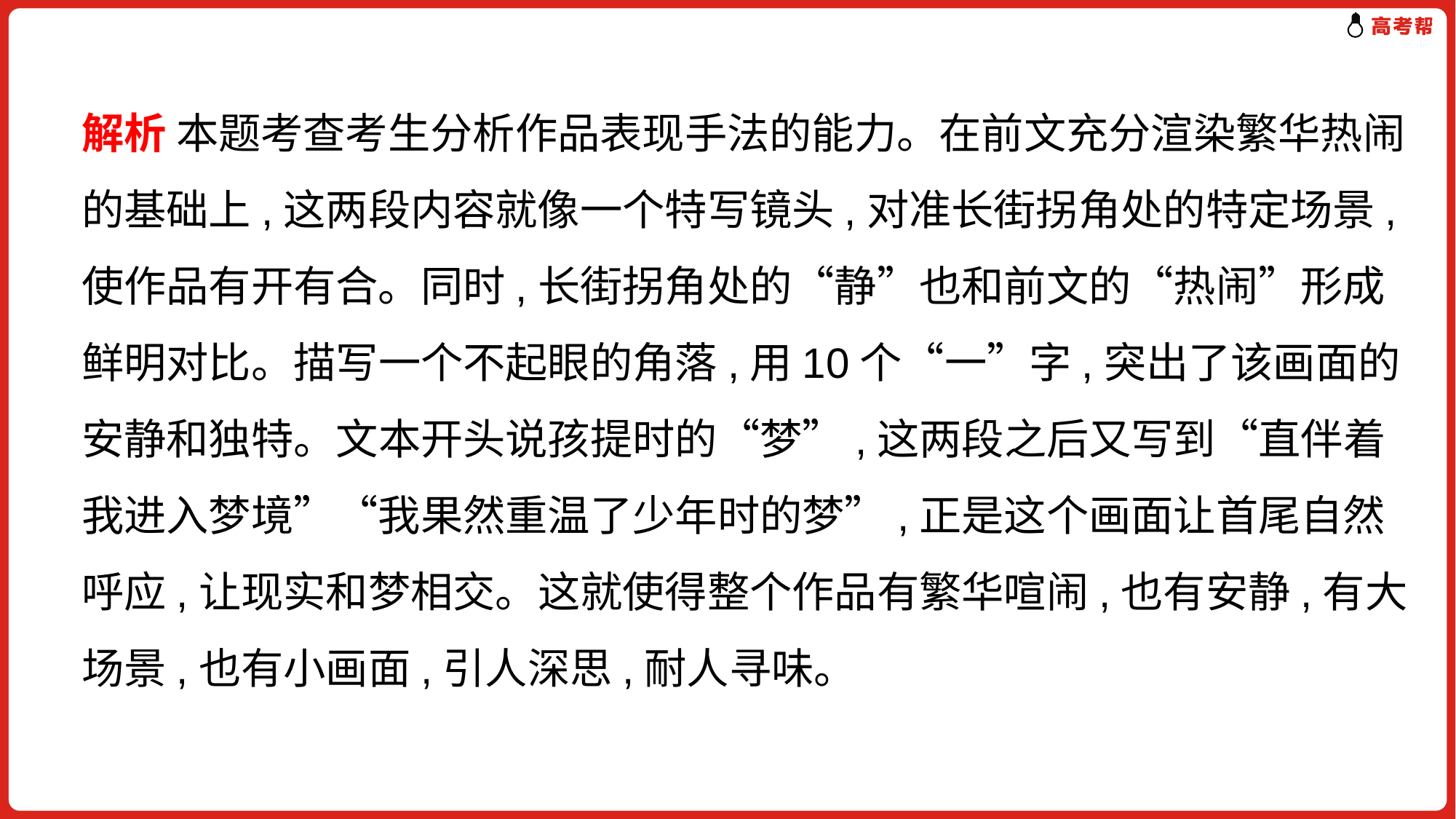

解析 本题考查考生分析作品表现手法的能力。在前文充分渲染繁华热闹的基础上,这两段内容就像一个特写镜头,对准长街拐角处的特定场景,使作品有开有合。同时,长街拐角处的“静”也和前文的“热闹”形成鲜明对比。描写一个不起眼的角落,用10个“一”字,突出了该画面的安静和独特。文本开头说孩提时的“梦”,这两段之后又写到“直伴着我进入梦境”“我果然重温了少年时的梦”,正是这个画面让首尾自然呼应,让现实和梦相交。这就使得整个作品有繁华喧闹,也有安静,有大场景,也有小画面,引人深思,耐人寻味。